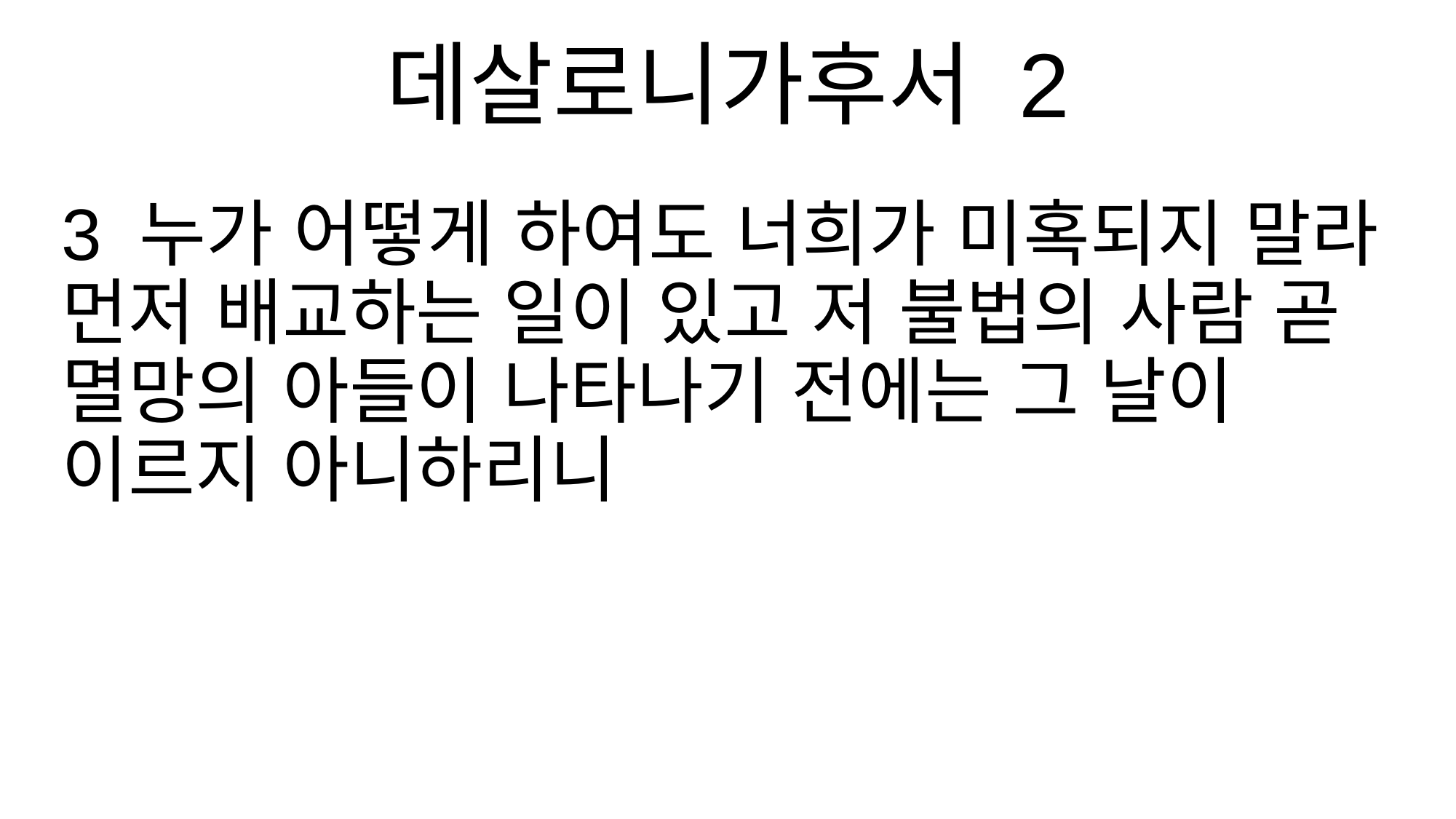

데살로니가후서 2
3 누가 어떻게 하여도 너희가 미혹되지 말라 먼저 배교하는 일이 있고 저 불법의 사람 곧 멸망의 아들이 나타나기 전에는 그 날이 이르지 아니하리니